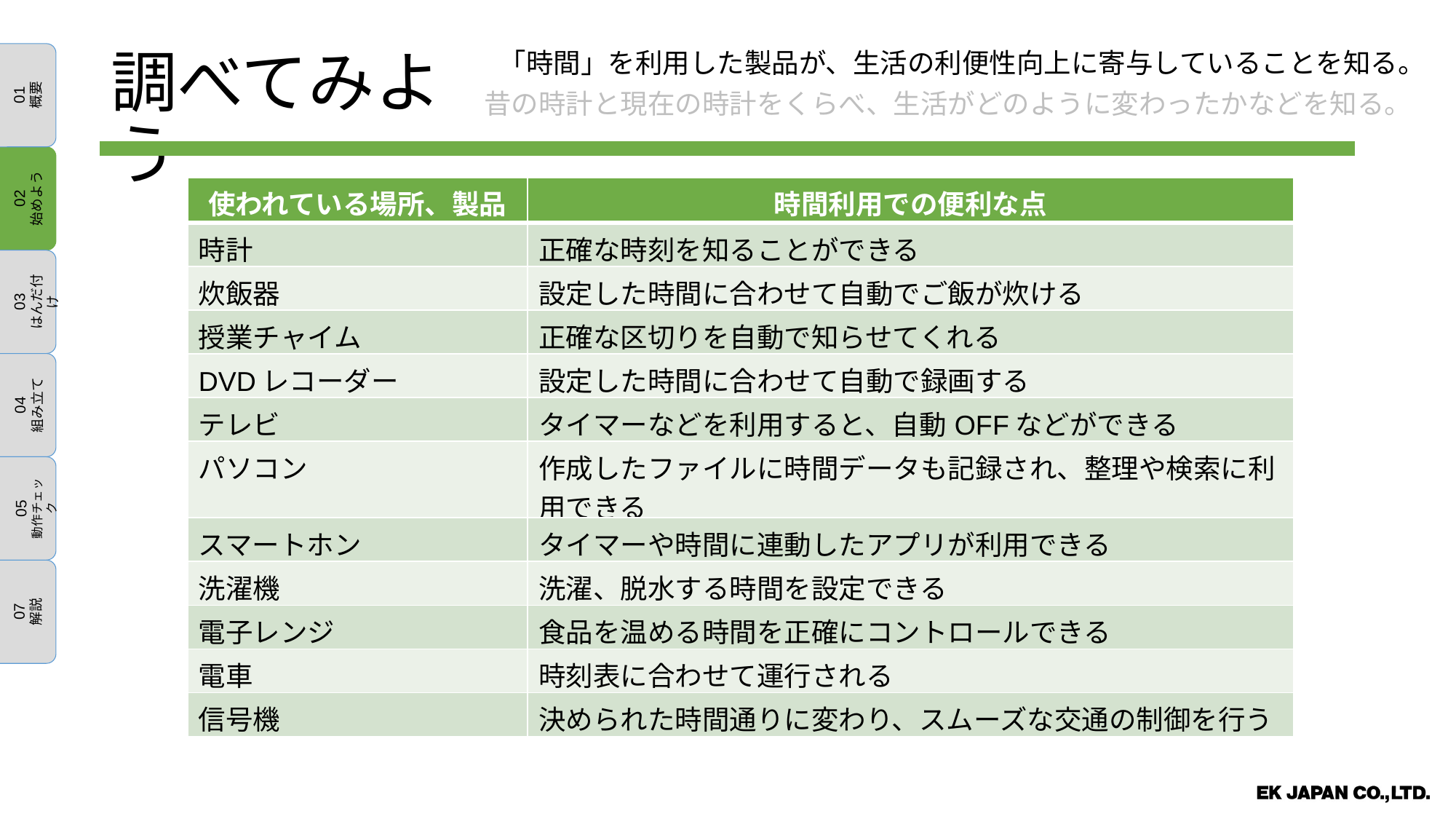

「時間」を利用した製品が、生活の利便性向上に寄与していることを知る。

01
概要

02
始めよう

03
はんだ付け

04
組み立て

05
動作チェック

07
解説
調べてみよう
昔の時計と現在の時計をくらべ、生活がどのように変わったかなどを知る。
| 使われている場所、製品 | 時間利用での便利な点 |
| --- | --- |
| 時計 | 正確な時刻を知ることができる |
| 炊飯器 | 設定した時間に合わせて自動でご飯が炊ける |
| 授業チャイム | 正確な区切りを自動で知らせてくれる |
| DVDレコーダー | 設定した時間に合わせて自動で録画する |
| テレビ | タイマーなどを利用すると、自動OFFなどができる |
| パソコン | 作成したファイルに時間データも記録され、整理や検索に利用できる |
| スマートホン | タイマーや時間に連動したアプリが利用できる |
| 洗濯機 | 洗濯、脱水する時間を設定できる |
| 電子レンジ | 食品を温める時間を正確にコントロールできる |
| 電車 | 時刻表に合わせて運行される |
| 信号機 | 決められた時間通りに変わり、スムーズな交通の制御を行う |